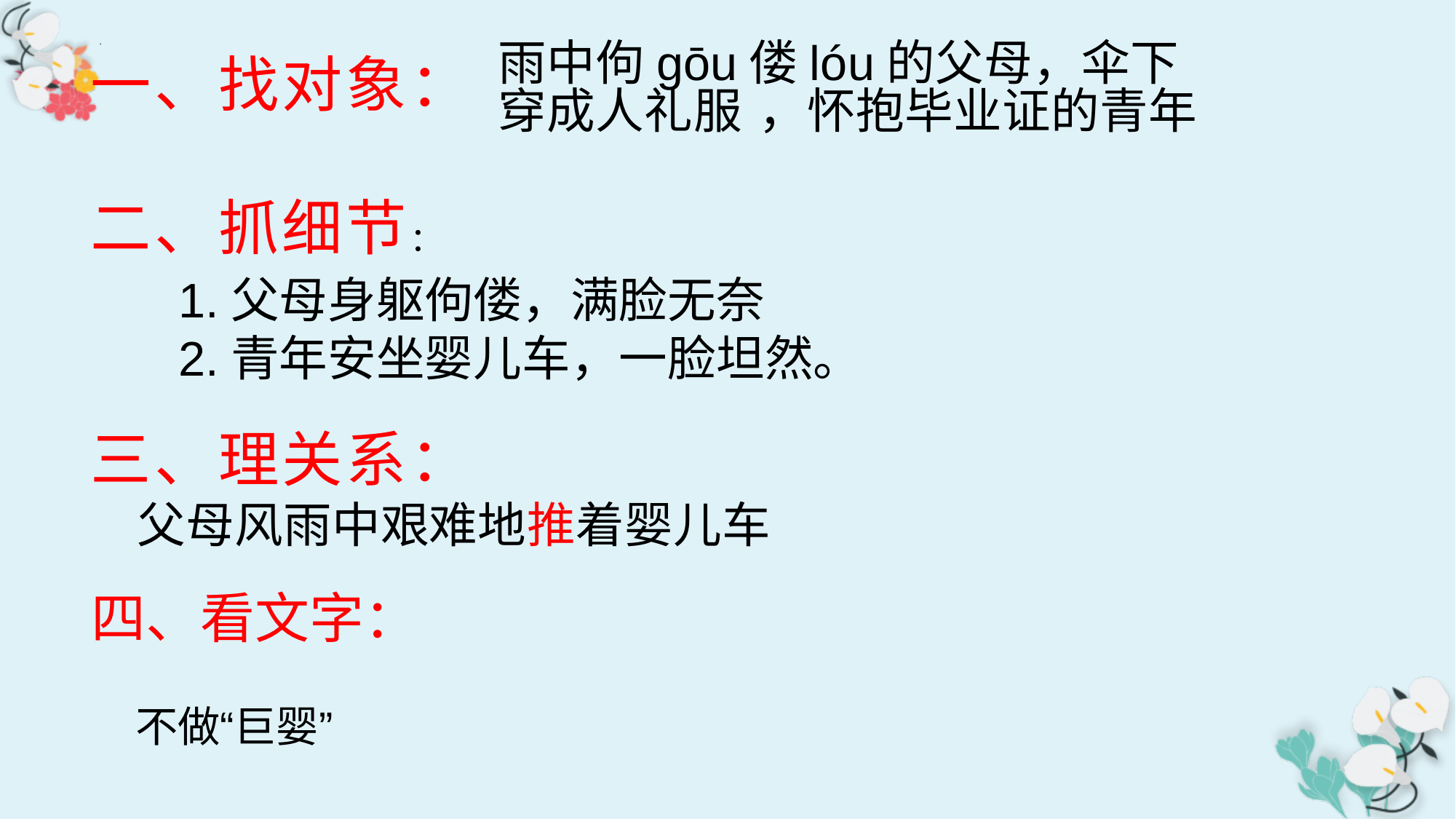

雨中佝gōu偻lóu的父母，伞下穿成人礼服 ，怀抱毕业证的青年
一、找对象：
二、抓细节
：
1.父母身躯佝偻，满脸无奈
2.青年安坐婴儿车，一脸坦然。
三、理关系：
父母风雨中艰难地推着婴儿车
四、看文字：
不做“巨婴”